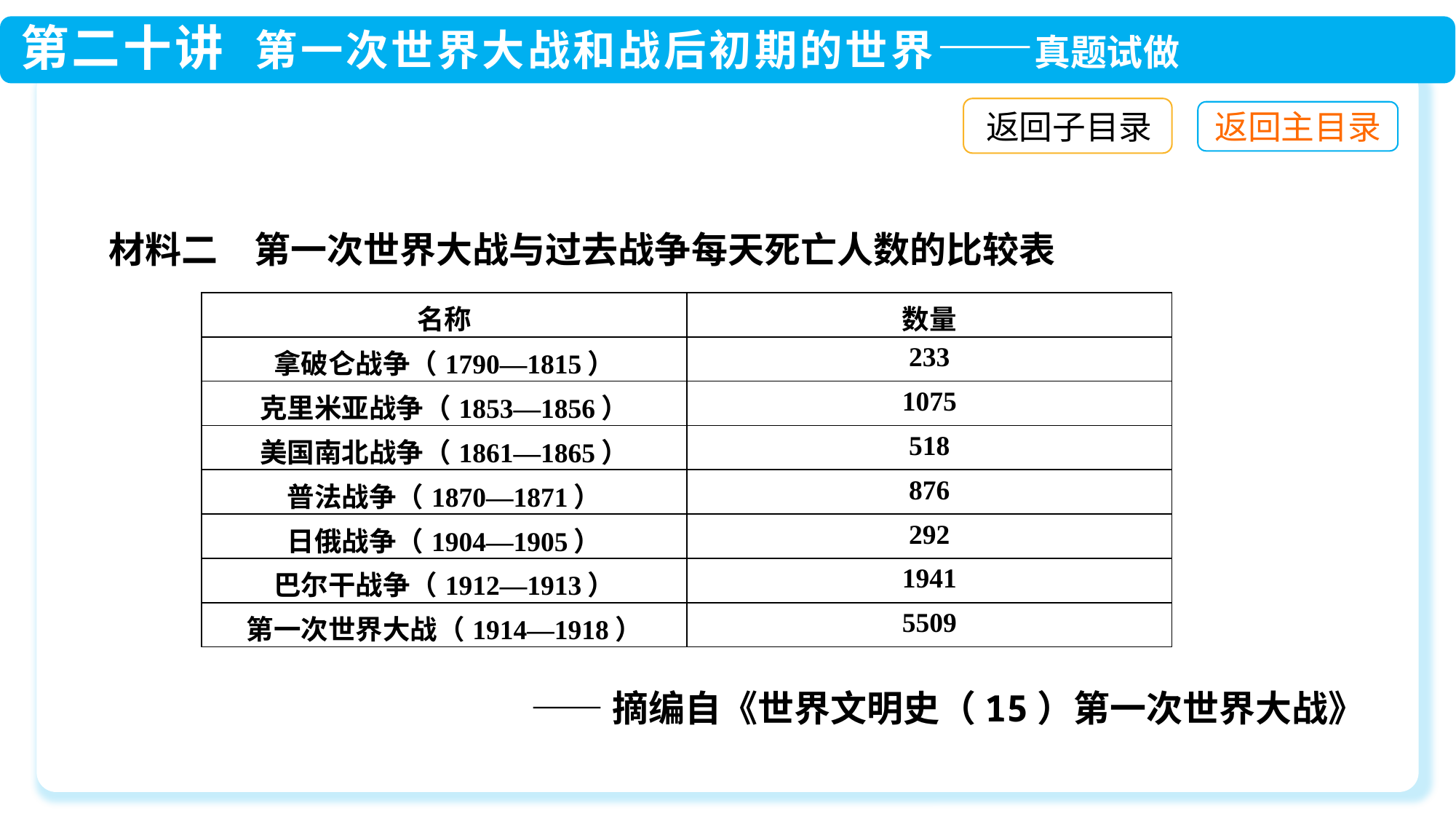

返回子目录
材料二　第一次世界大战与过去战争每天死亡人数的比较表

——摘编自《世界文明史（15）第一次世界大战》
| 名称 | 数量 |
| --- | --- |
| 拿破仑战争（1790—1815） | 233 |
| 克里米亚战争（1853—1856） | 1075 |
| 美国南北战争（1861—1865） | 518 |
| 普法战争（1870—1871） | 876 |
| 日俄战争（1904—1905） | 292 |
| 巴尔干战争（1912—1913） | 1941 |
| 第一次世界大战（1914—1918） | 5509 |